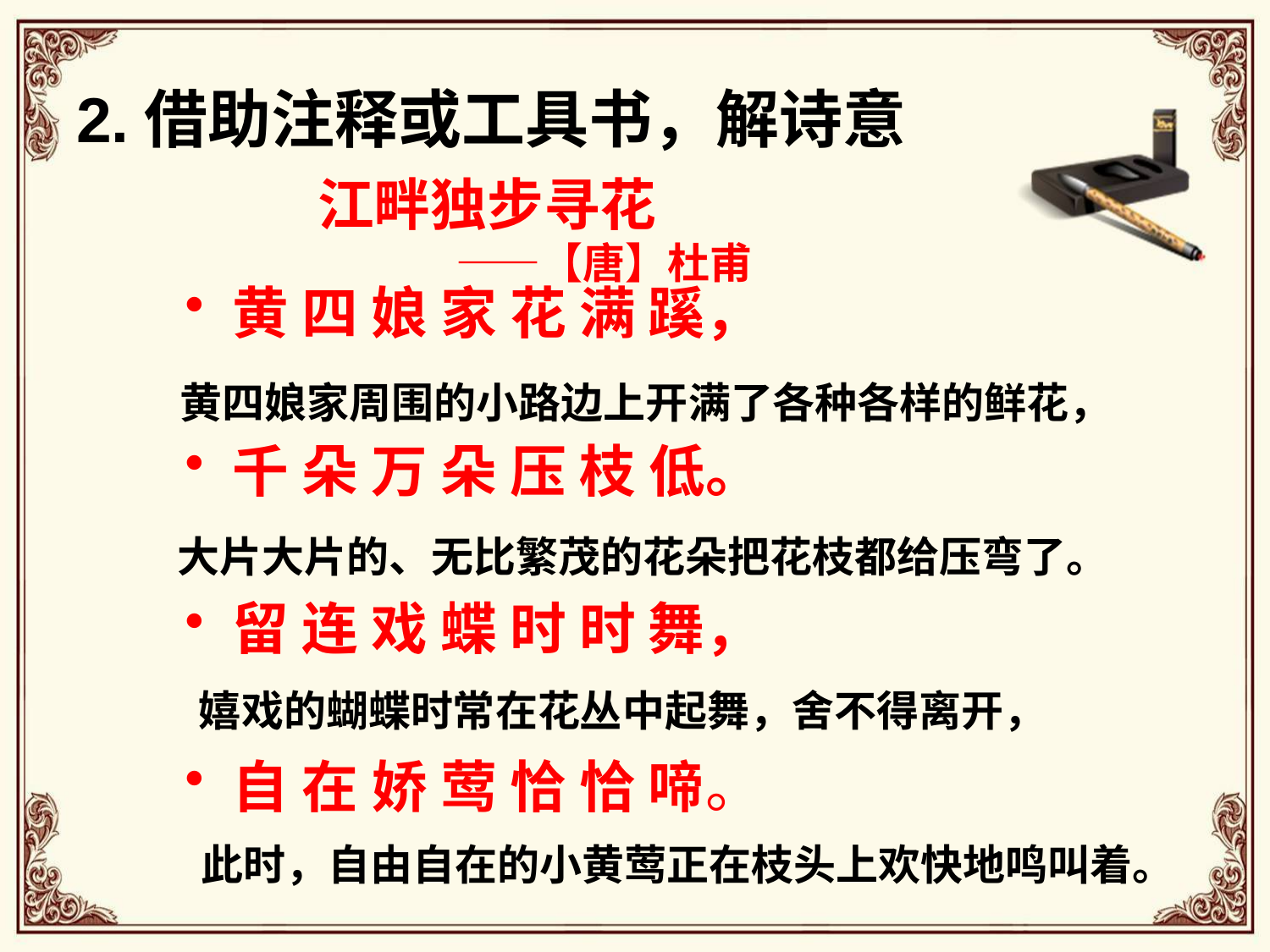

# 2.借助注释或工具书，解诗意
江畔独步寻花
           ——【唐】杜甫
黄 四 娘 家 花 满 蹊，

千 朵 万 朵 压 枝 低。

留 连 戏 蝶 时 时 舞，

自 在 娇 莺 恰 恰 啼。

黄四娘家周围的小路边上开满了各种各样的鲜花，
大片大片的、无比繁茂的花朵把花枝都给压弯了。
嬉戏的蝴蝶时常在花丛中起舞，舍不得离开，
此时，自由自在的小黄莺正在枝头上欢快地鸣叫着。